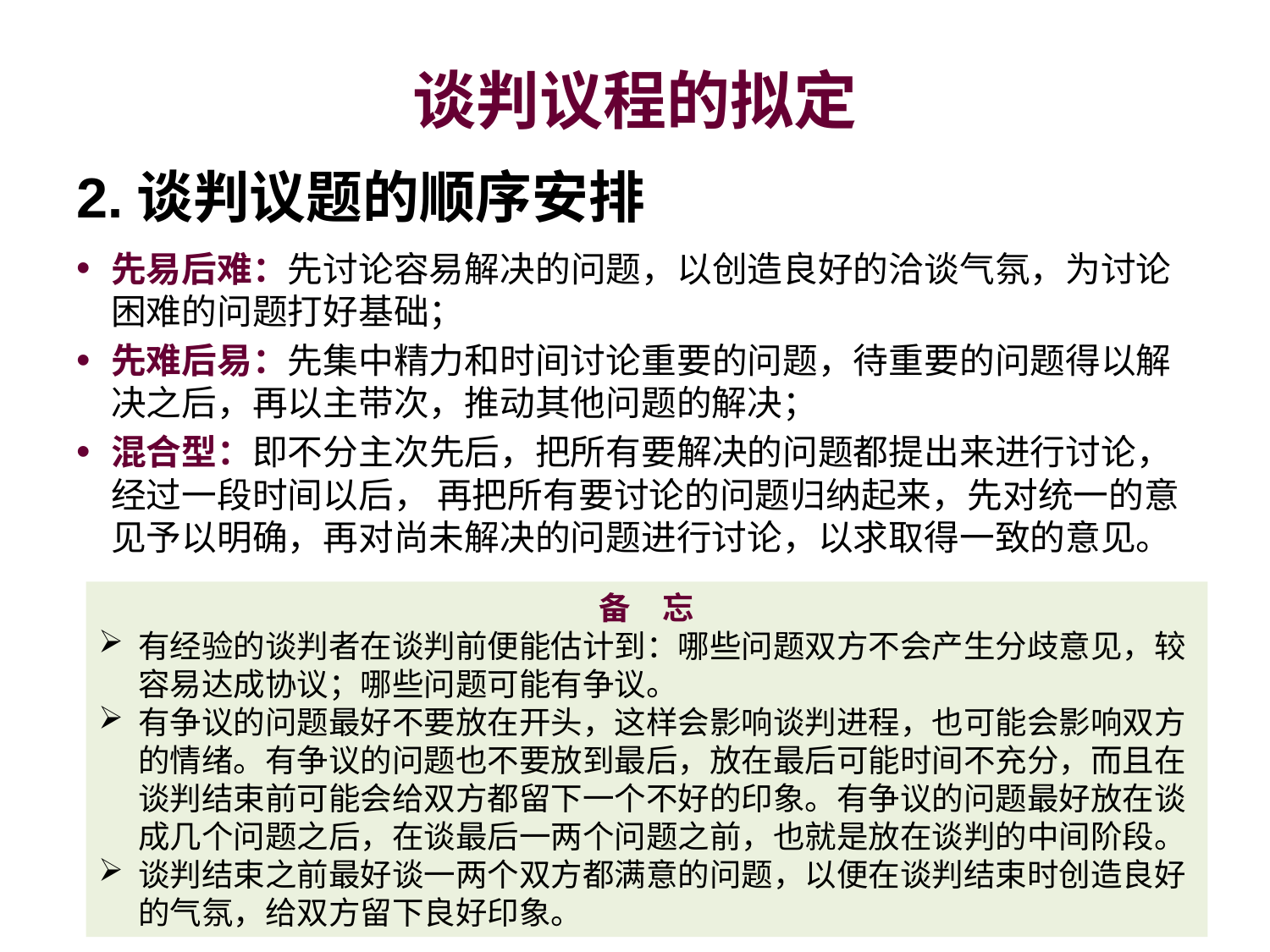

# 谈判议程的拟定
2.谈判议题的顺序安排
先易后难：先讨论容易解决的问题，以创造良好的洽谈气氛，为讨论困难的问题打好基础；
先难后易：先集中精力和时间讨论重要的问题，待重要的问题得以解决之后，再以主带次，推动其他问题的解决；
混合型：即不分主次先后，把所有要解决的问题都提出来进行讨论，经过一段时间以后， 再把所有要讨论的问题归纳起来，先对统一的意见予以明确，再对尚未解决的问题进行讨论，以求取得一致的意见。
备　忘
有经验的谈判者在谈判前便能估计到：哪些问题双方不会产生分歧意见，较容易达成协议；哪些问题可能有争议。
有争议的问题最好不要放在开头，这样会影响谈判进程，也可能会影响双方的情绪。有争议的问题也不要放到最后，放在最后可能时间不充分，而且在谈判结束前可能会给双方都留下一个不好的印象。有争议的问题最好放在谈成几个问题之后，在谈最后一两个问题之前，也就是放在谈判的中间阶段。
谈判结束之前最好谈一两个双方都满意的问题，以便在谈判结束时创造良好的气氛，给双方留下良好印象。